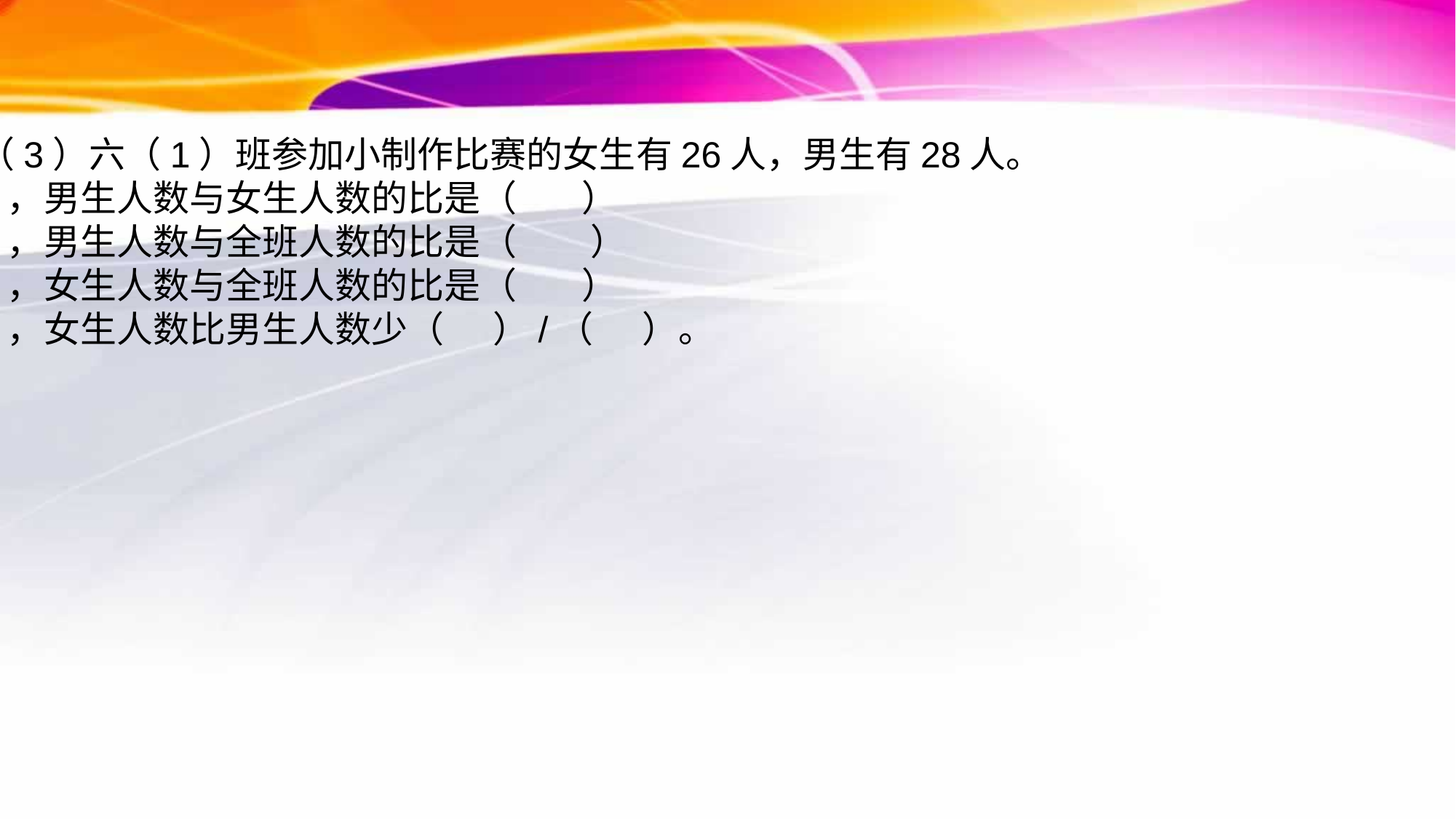

（3）六（1）班参加小制作比赛的女生有26人，男生有28人。
1，男生人数与女生人数的比是（        ）
2，男生人数与全班人数的比是（         ）
3，女生人数与全班人数的比是（        ）
4，女生人数比男生人数少（      ）/（      ）。